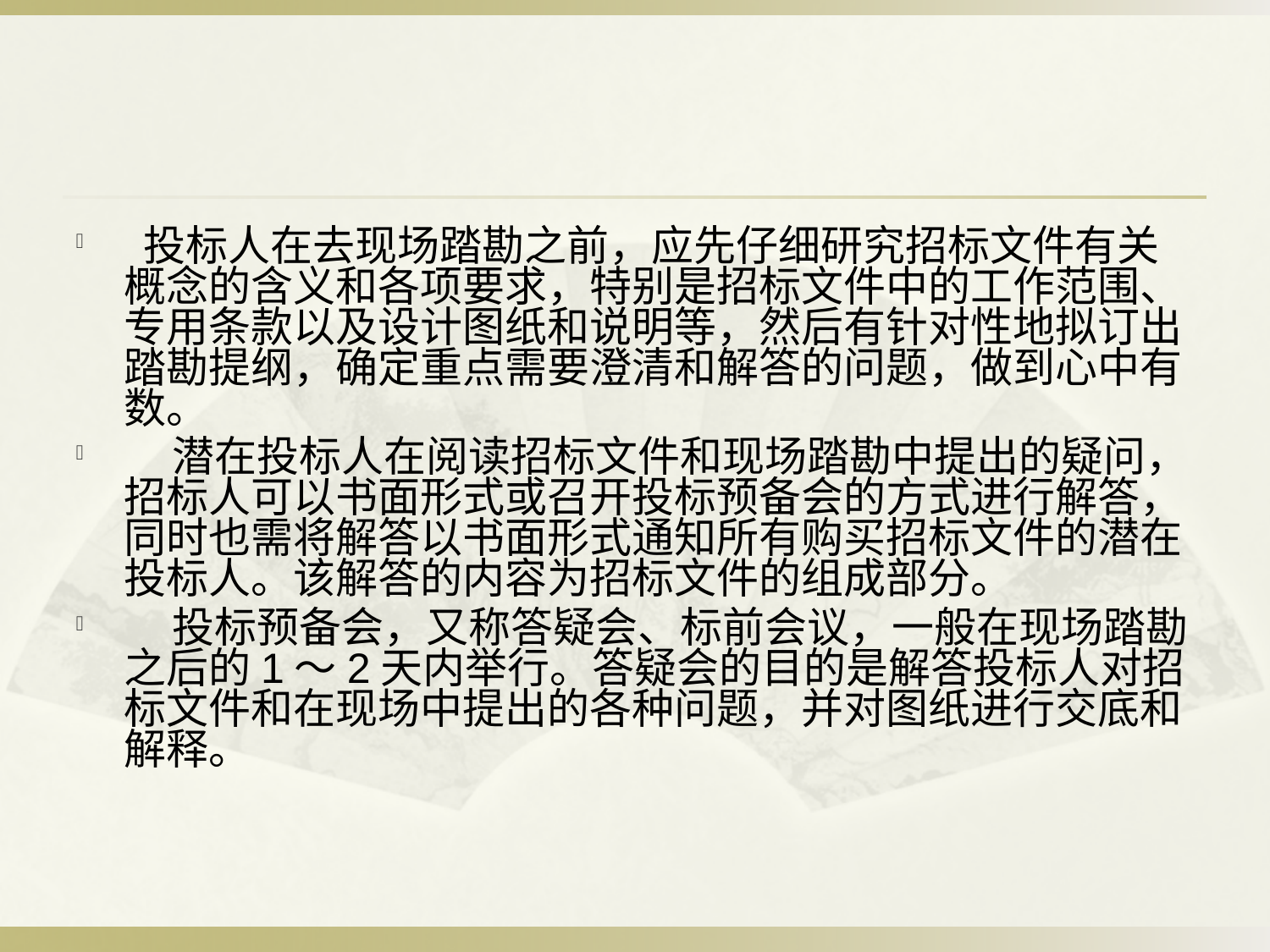

#
 投标人在去现场踏勘之前，应先仔细研究招标文件有关概念的含义和各项要求，特别是招标文件中的工作范围、专用条款以及设计图纸和说明等，然后有针对性地拟订出踏勘提纲，确定重点需要澄清和解答的问题，做到心中有数。
    潜在投标人在阅读招标文件和现场踏勘中提出的疑问，招标人可以书面形式或召开投标预备会的方式进行解答，同时也需将解答以书面形式通知所有购买招标文件的潜在投标人。该解答的内容为招标文件的组成部分。
    投标预备会，又称答疑会、标前会议，一般在现场踏勘之后的1～2天内举行。答疑会的目的是解答投标人对招标文件和在现场中提出的各种问题，并对图纸进行交底和解释。